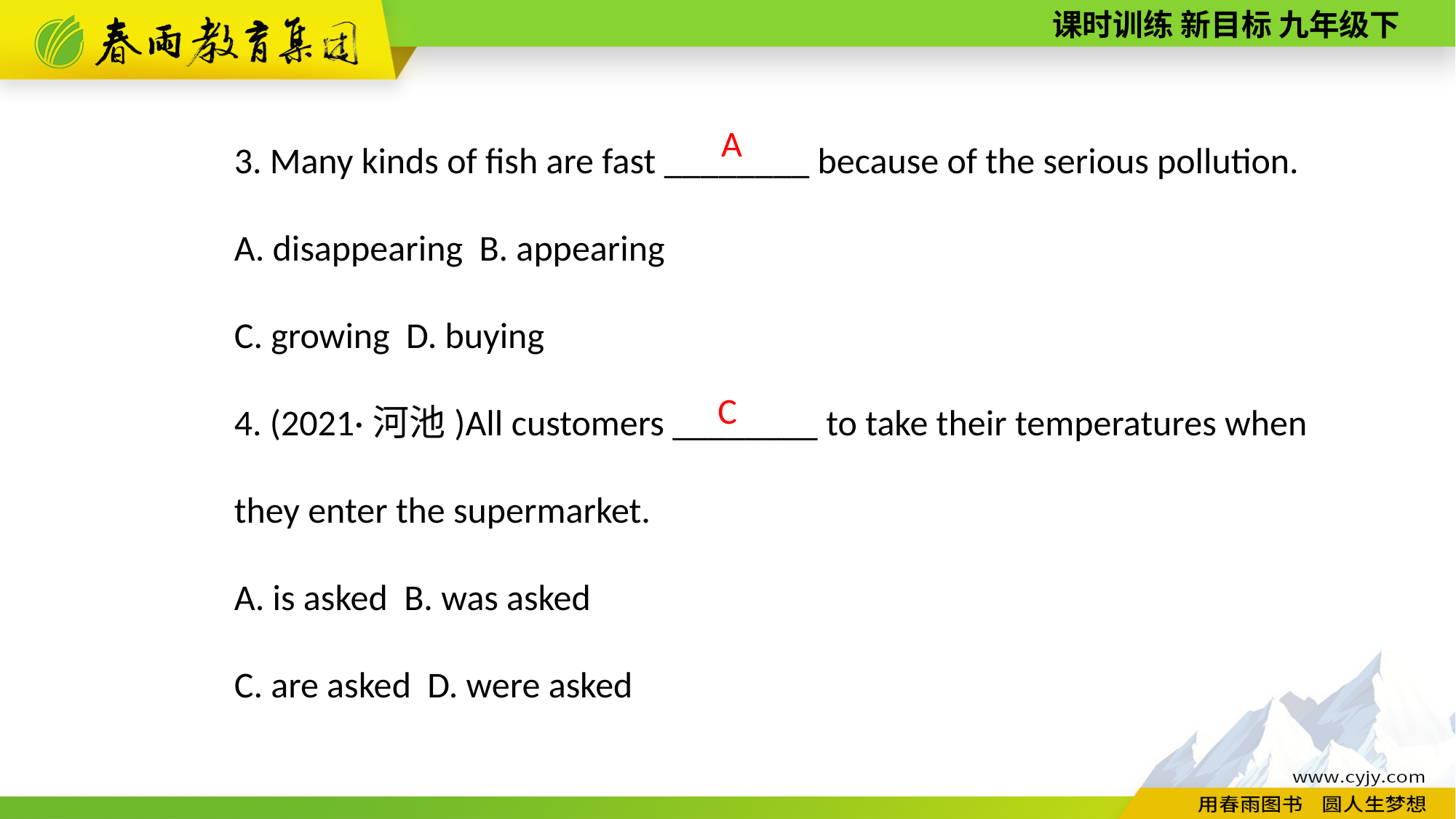

3. Many kinds of fish are fast ________ because of the serious pollution.
A. disappearing  B. appearing
C. growing  D. buying
4. (2021·河池)All customers ________ to take their temperatures when they enter the supermarket.
A. is asked  B. was asked
C. are asked  D. were asked
 A
C